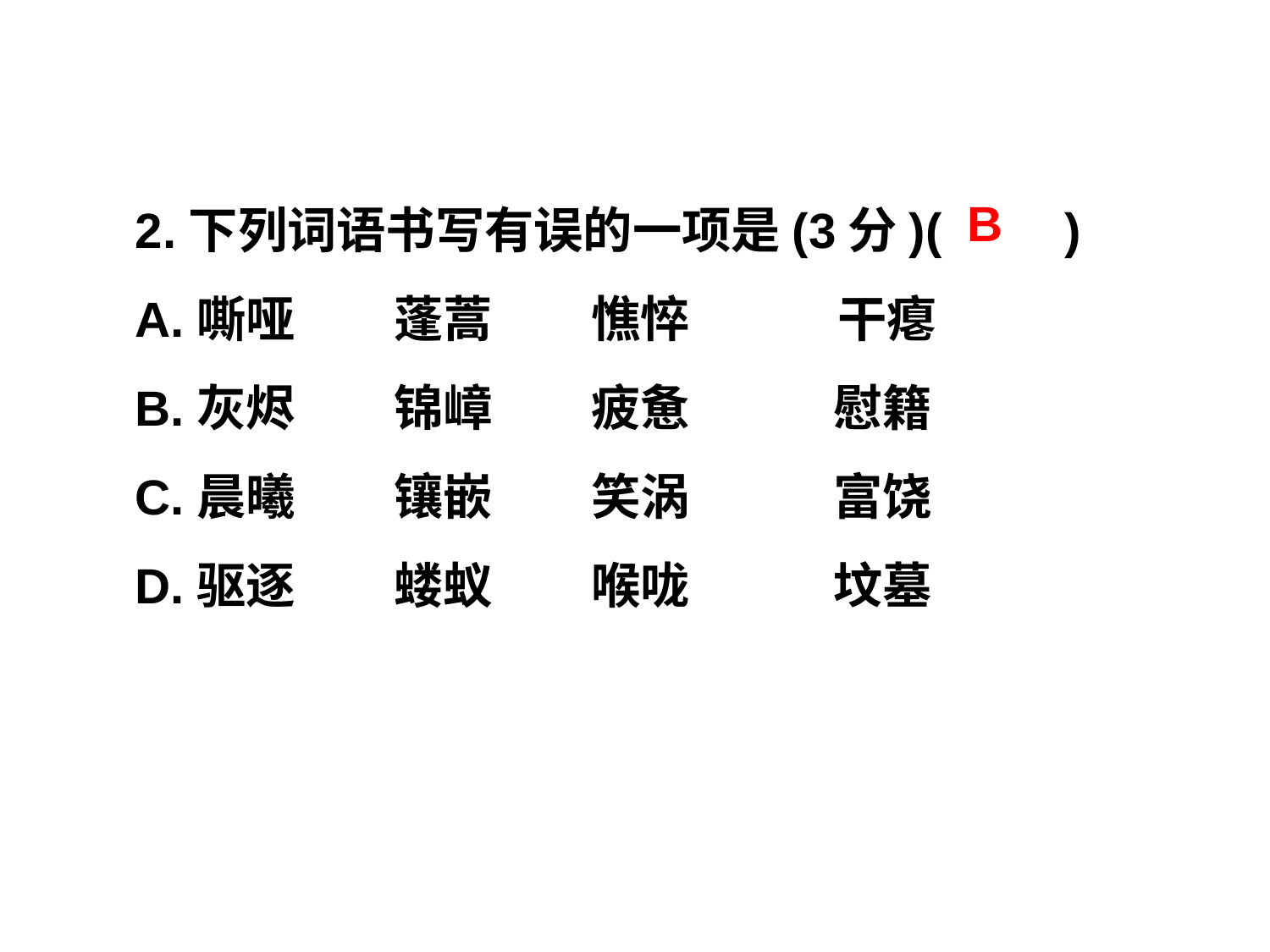

2.下列词语书写有误的一项是(3分)(　　)
A.嘶哑　　蓬蒿　　憔悴　　　干瘪
B.灰烬　　锦嶂　　疲惫　　    慰籍
C.晨曦　　镶嵌　　笑涡　　    富饶
D.驱逐　　蝼蚁　　喉咙　　    坟墓
B